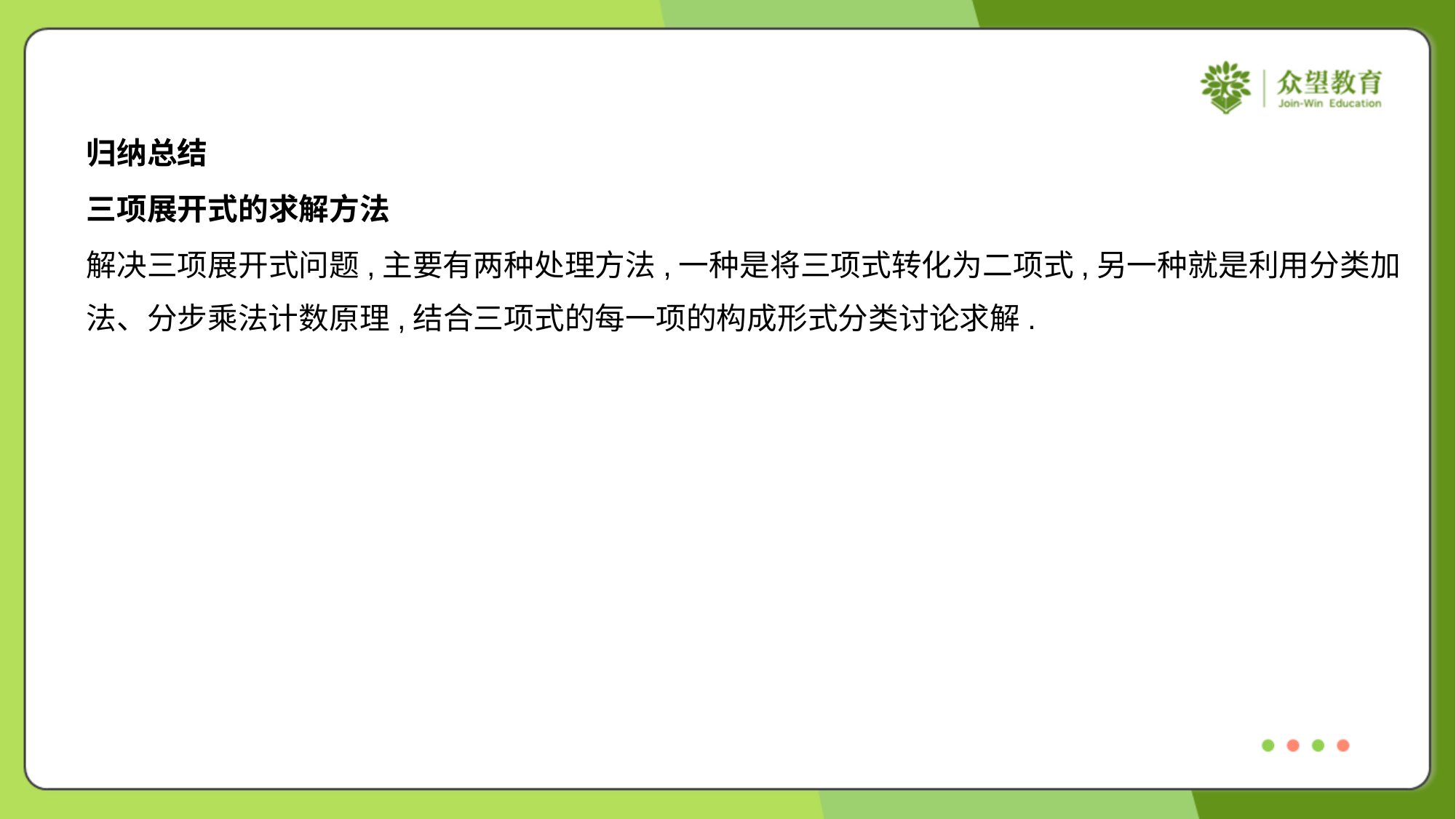

归纳总结
三项展开式的求解方法
解决三项展开式问题,主要有两种处理方法,一种是将三项式转化为二项式,另一种就是利用分类加
法、分步乘法计数原理,结合三项式的每一项的构成形式分类讨论求解.